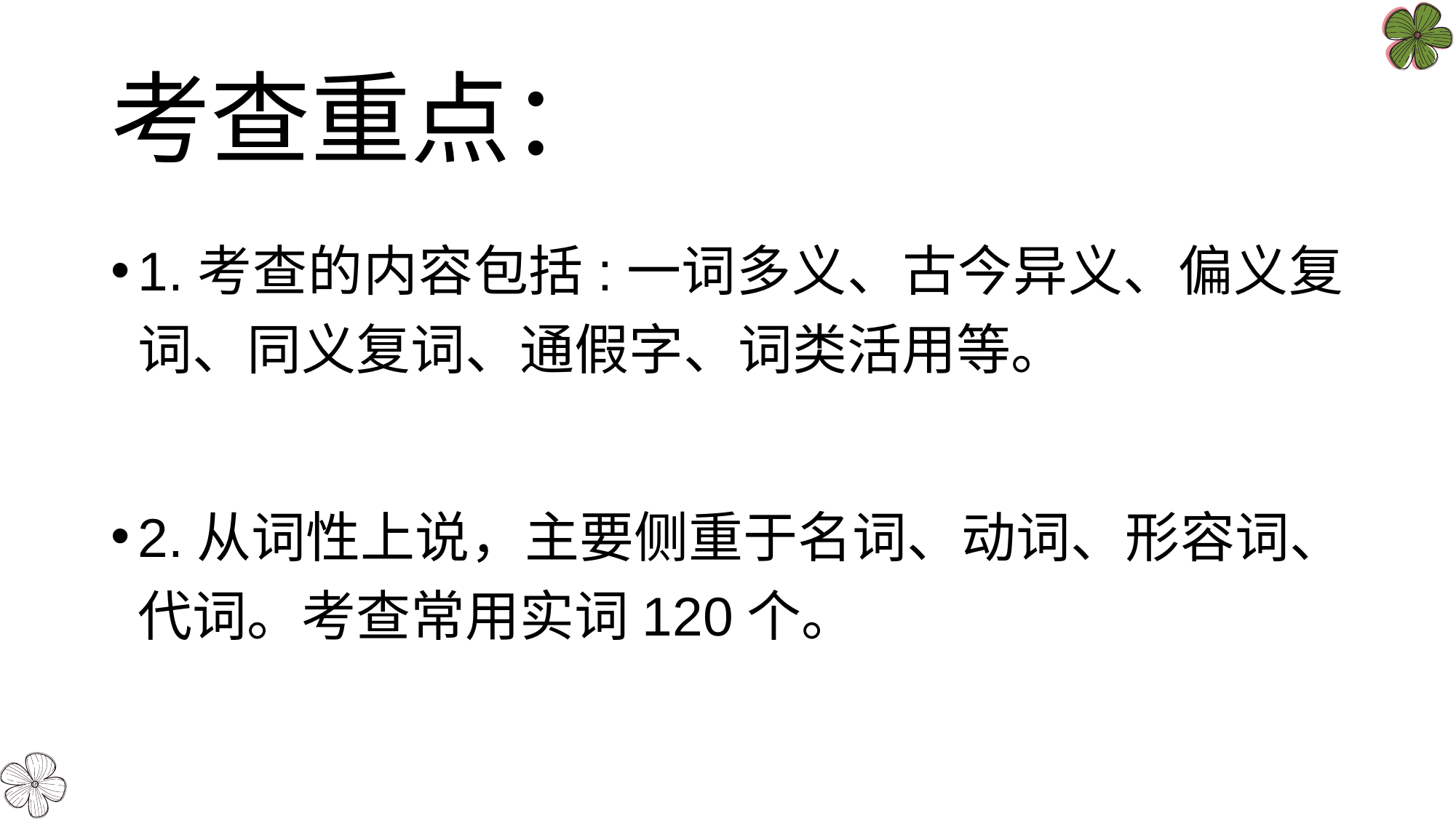

# 考查重点：
1.考查的内容包括:一词多义、古今异义、偏义复词、同义复词、通假字、词类活用等。

2.从词性上说，主要侧重于名词、动词、形容词、代词。考查常用实词120个。